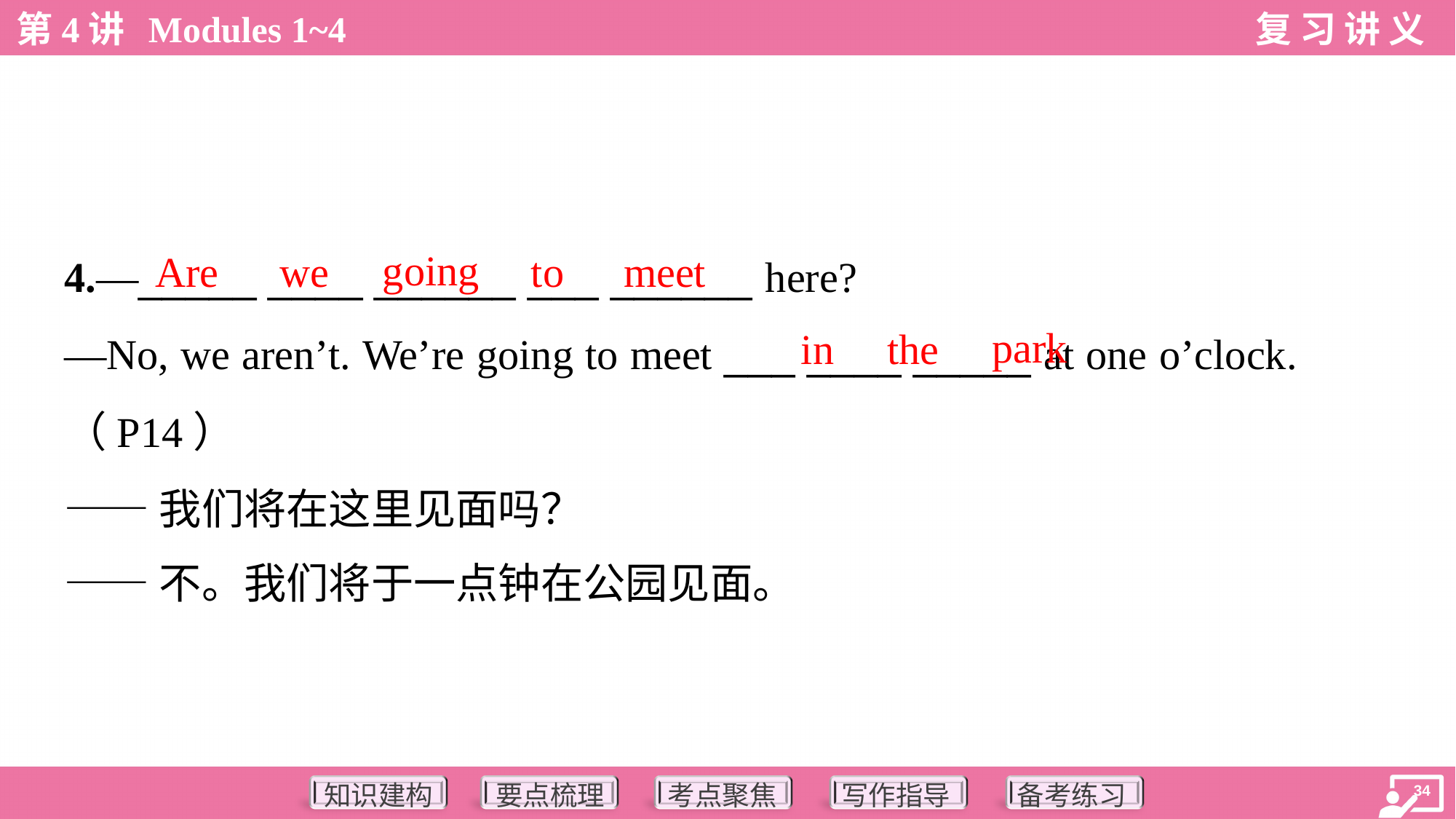

going
Are
we
to
meet
4.—_____ ____ ______ ___ ______ here?
—No, we aren’t. We’re going to meet ___ ____ _____ at one o’clock.
（P14）
——我们将在这里见面吗？
——不。我们将于一点钟在公园见面。
park
in
the